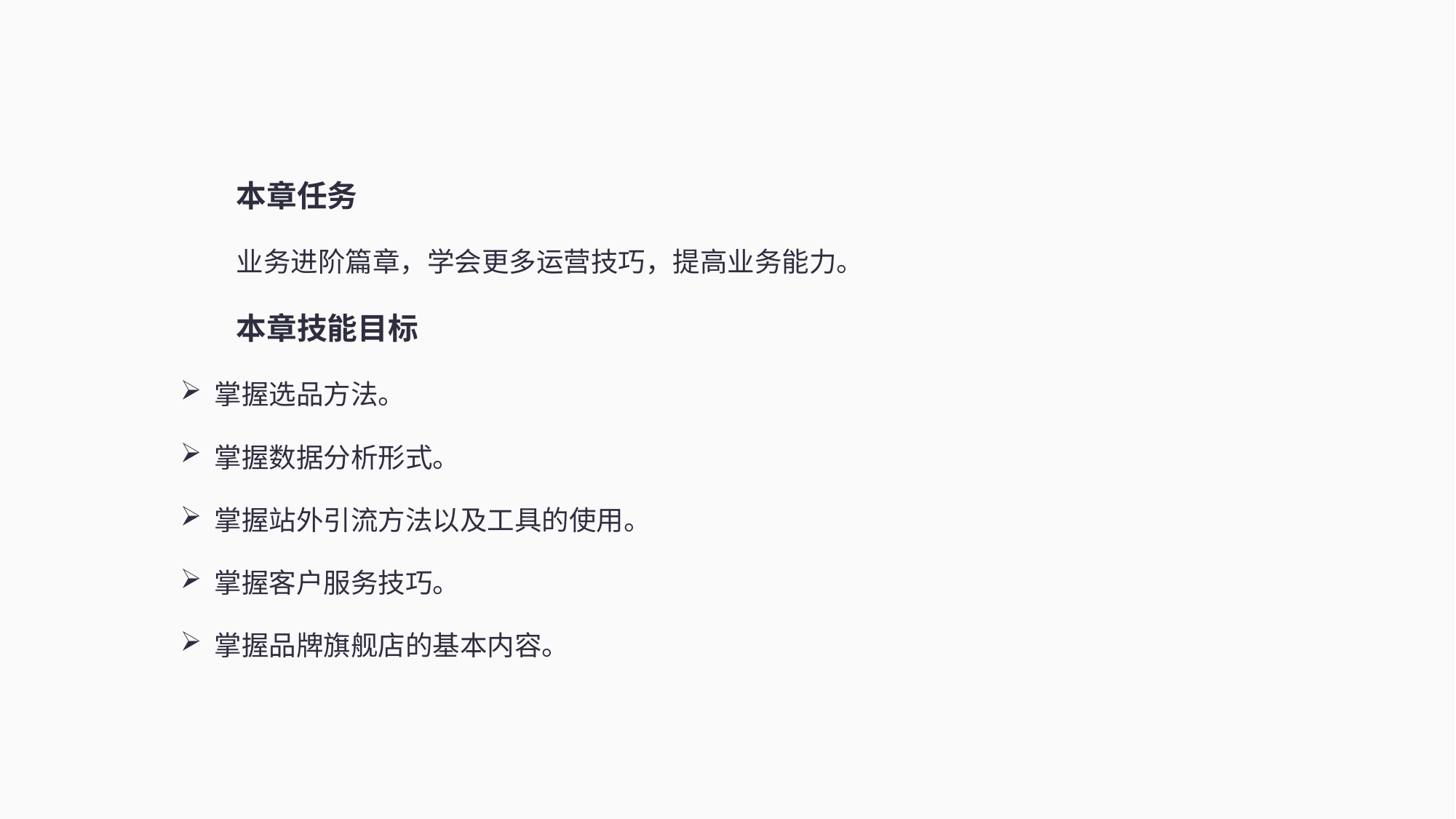

本章任务
业务进阶篇章，学会更多运营技巧，提高业务能力。
本章技能目标
掌握选品方法。
掌握数据分析形式。
掌握站外引流方法以及工具的使用。
掌握客户服务技巧。
掌握品牌旗舰店的基本内容。